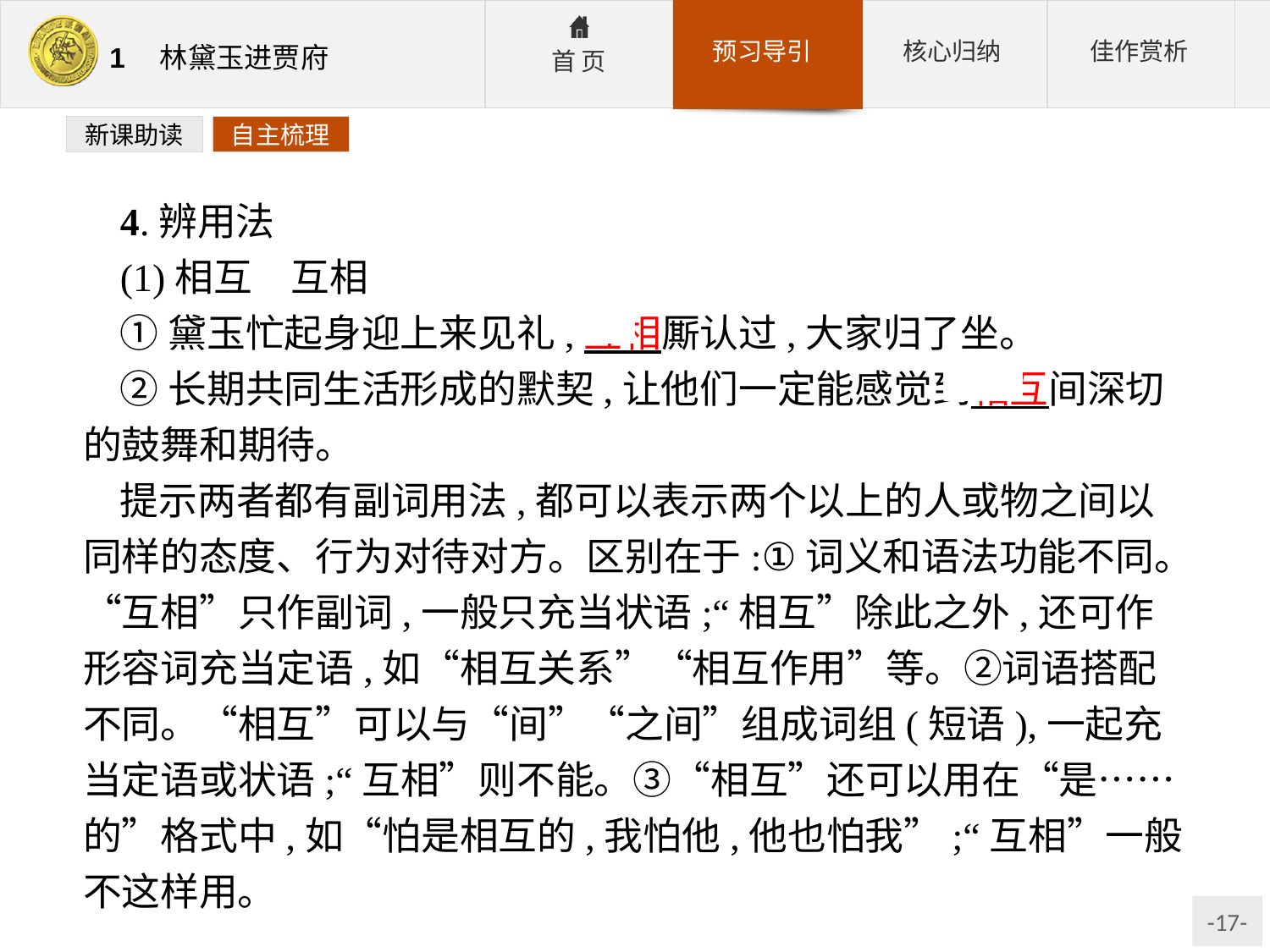

新课助读
自主梳理
4.辨用法
(1)相互　互相
①黛玉忙起身迎上来见礼,互相厮认过,大家归了坐。
②长期共同生活形成的默契,让他们一定能感觉到相互间深切的鼓舞和期待。
提示两者都有副词用法,都可以表示两个以上的人或物之间以同样的态度、行为对待对方。区别在于:①词义和语法功能不同。“互相”只作副词,一般只充当状语;“相互”除此之外,还可作形容词充当定语,如“相互关系”“相互作用”等。②词语搭配不同。“相互”可以与“间”“之间”组成词组(短语),一起充当定语或状语;“互相”则不能。③“相互”还可以用在“是……的”格式中,如“怕是相互的,我怕他,他也怕我”;“互相”一般不这样用。